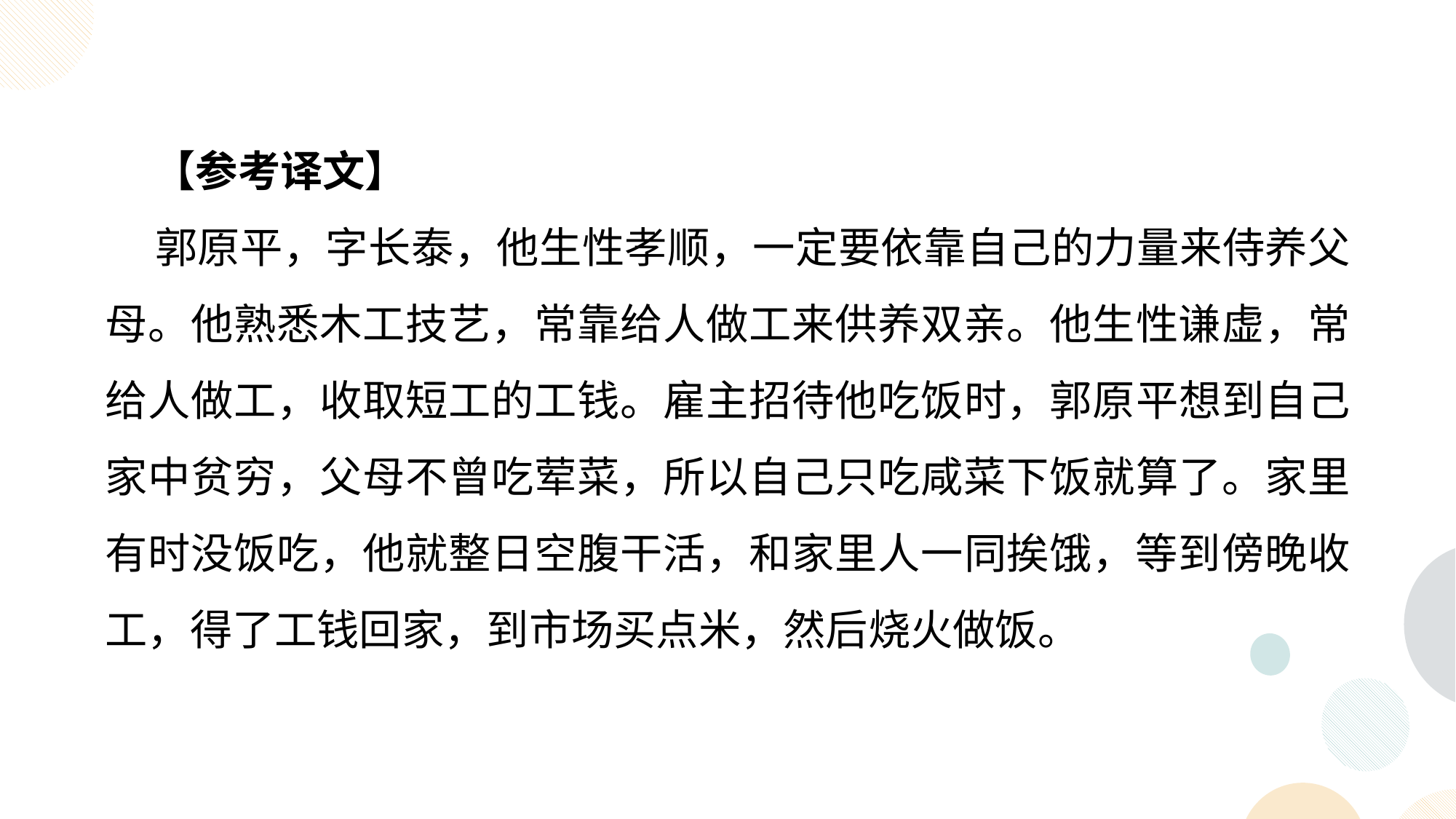

【参考译文】
    郭原平，字长泰，他生性孝顺，一定要依靠自己的力量来侍养父母。他熟悉木工技艺，常靠给人做工来供养双亲。他生性谦虚，常给人做工，收取短工的工钱。雇主招待他吃饭时，郭原平想到自己家中贫穷，父母不曾吃荤菜，所以自己只吃咸菜下饭就算了。家里有时没饭吃，他就整日空腹干活，和家里人一同挨饿，等到傍晚收工，得了工钱回家，到市场买点米，然后烧火做饭。